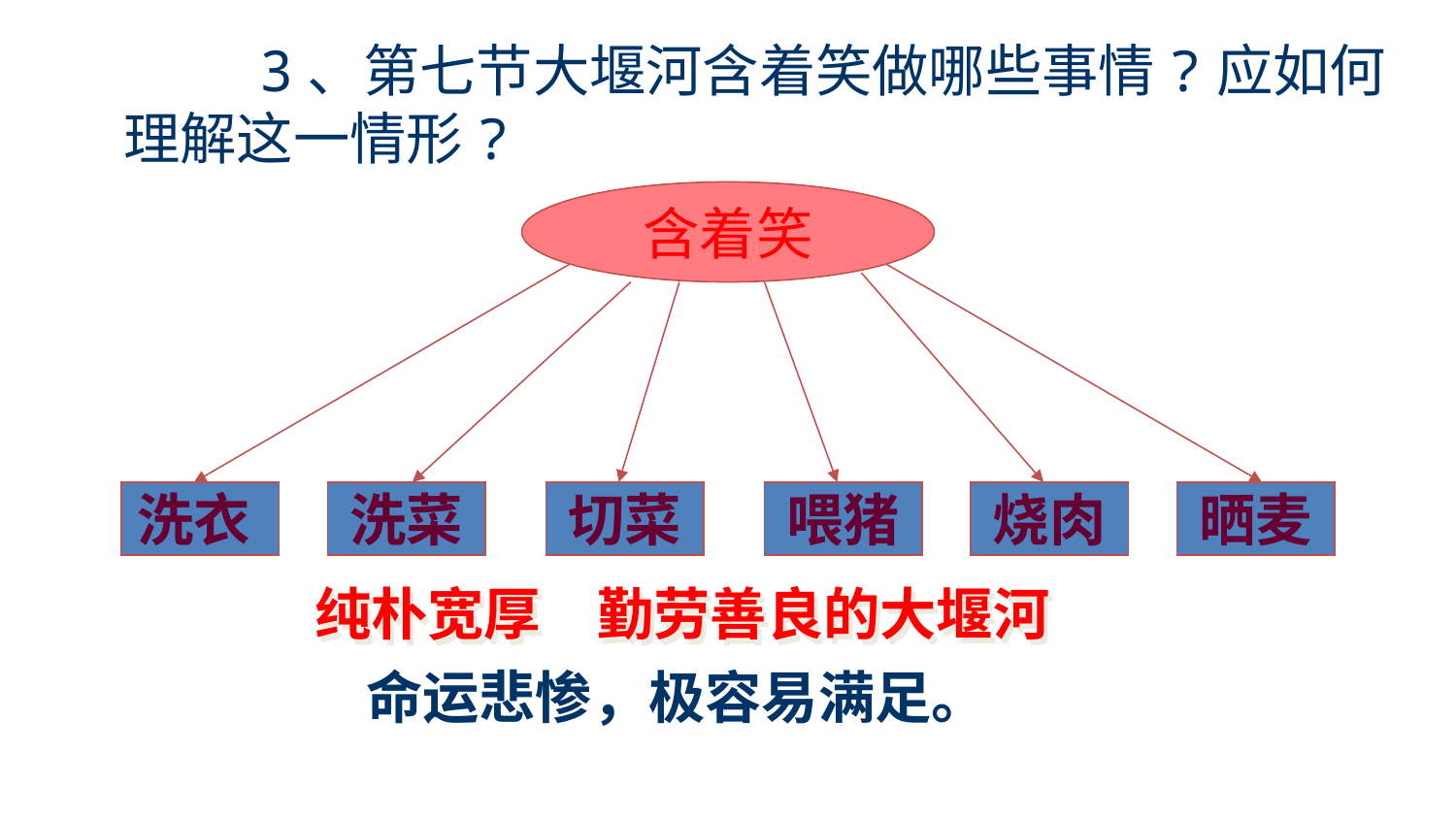

3、第七节大堰河含着笑做哪些事情?应如何理解这一情形?
含着笑

洗衣
洗菜
切菜
喂猪
烧肉
晒麦
纯朴宽厚　勤劳善良的大堰河
命运悲惨，极容易满足。